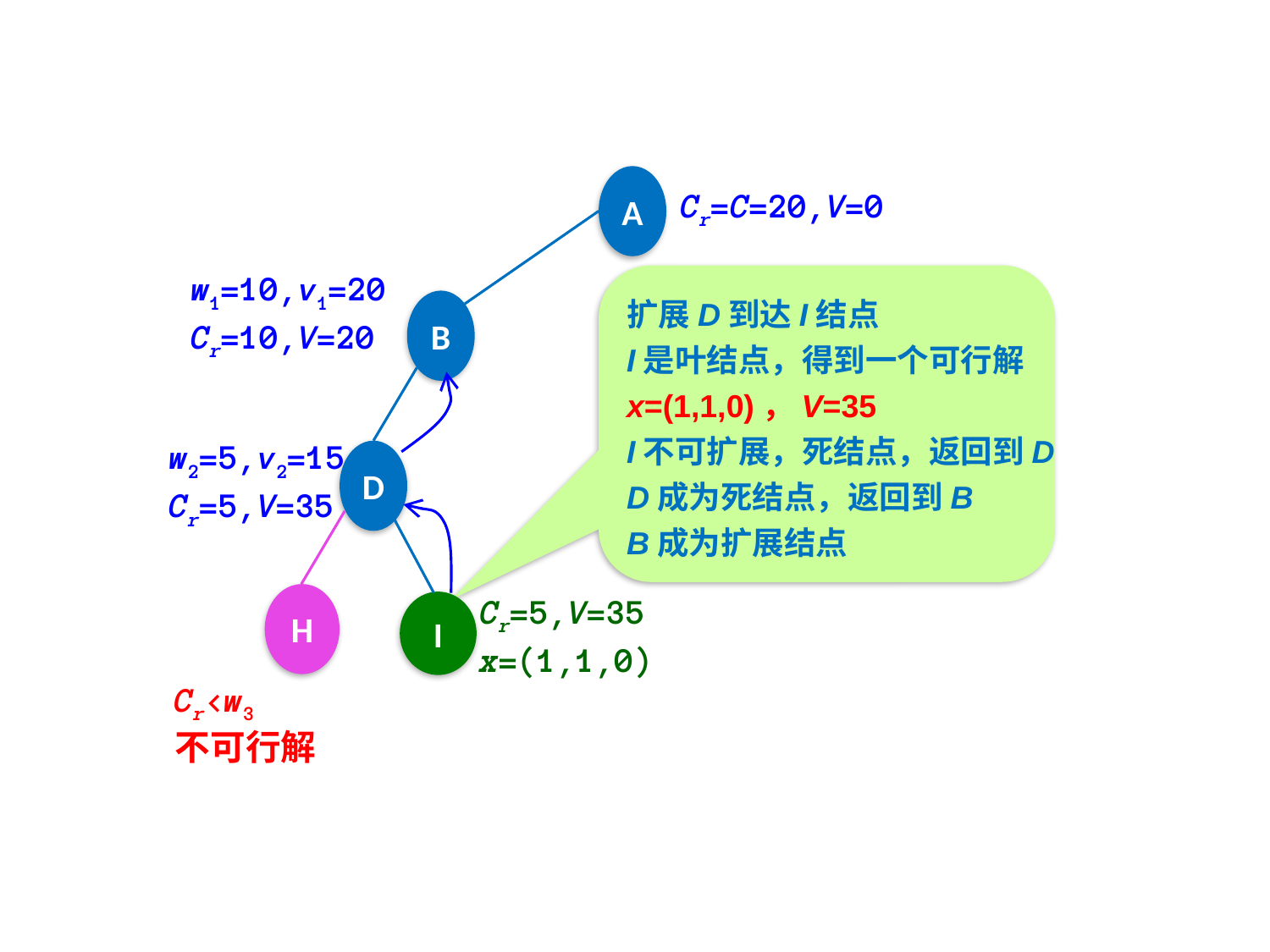

A
Cr=C=20,V=0
w1=10,v1=20
Cr=10,V=20
扩展D到达I结点
I是叶结点，得到一个可行解
x=(1,1,0)，V=35
I不可扩展，死结点，返回到D
D成为死结点，返回到B
B成为扩展结点
B

w2=5,v2=15
Cr=5,V=35
D

Cr=5,V=35
x=(1,1,0)
H
I
Cr<w3
不可行解